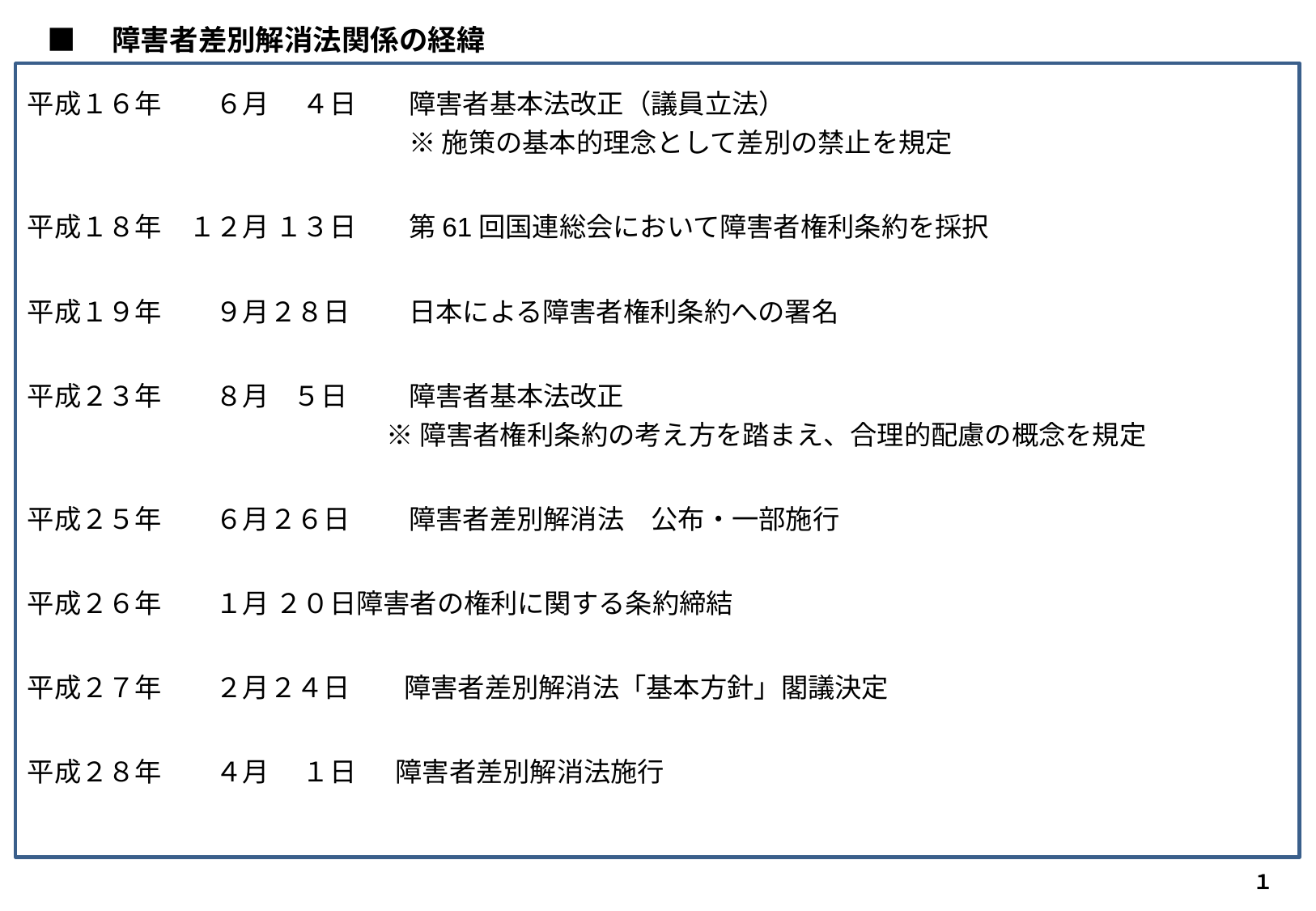

■　障害者差別解消法関係の経緯

平成１６年　　６月　	 ４日　	障害者基本法改正（議員立法）
　　　　　　　　　　		※ 施策の基本的理念として差別の禁止を規定

平成１８年　１２月 １３日　	第61回国連総会において障害者権利条約を採択

平成１９年　　９月	２８日　	日本による障害者権利条約への署名

平成２３年　　８月    ５日　	障害者基本法改正
　　　　　　　　　　　　	      ※ 障害者権利条約の考え方を踏まえ、合理的配慮の概念を規定

平成２５年　　６月	２６日　	障害者差別解消法　公布・一部施行

平成２６年	　　１月 ２０日	障害者の権利に関する条約締結

平成２７年　　２月２４日　　障害者差別解消法「基本方針」閣議決定

平成２８年　　４月　 １日　  障害者差別解消法施行
１